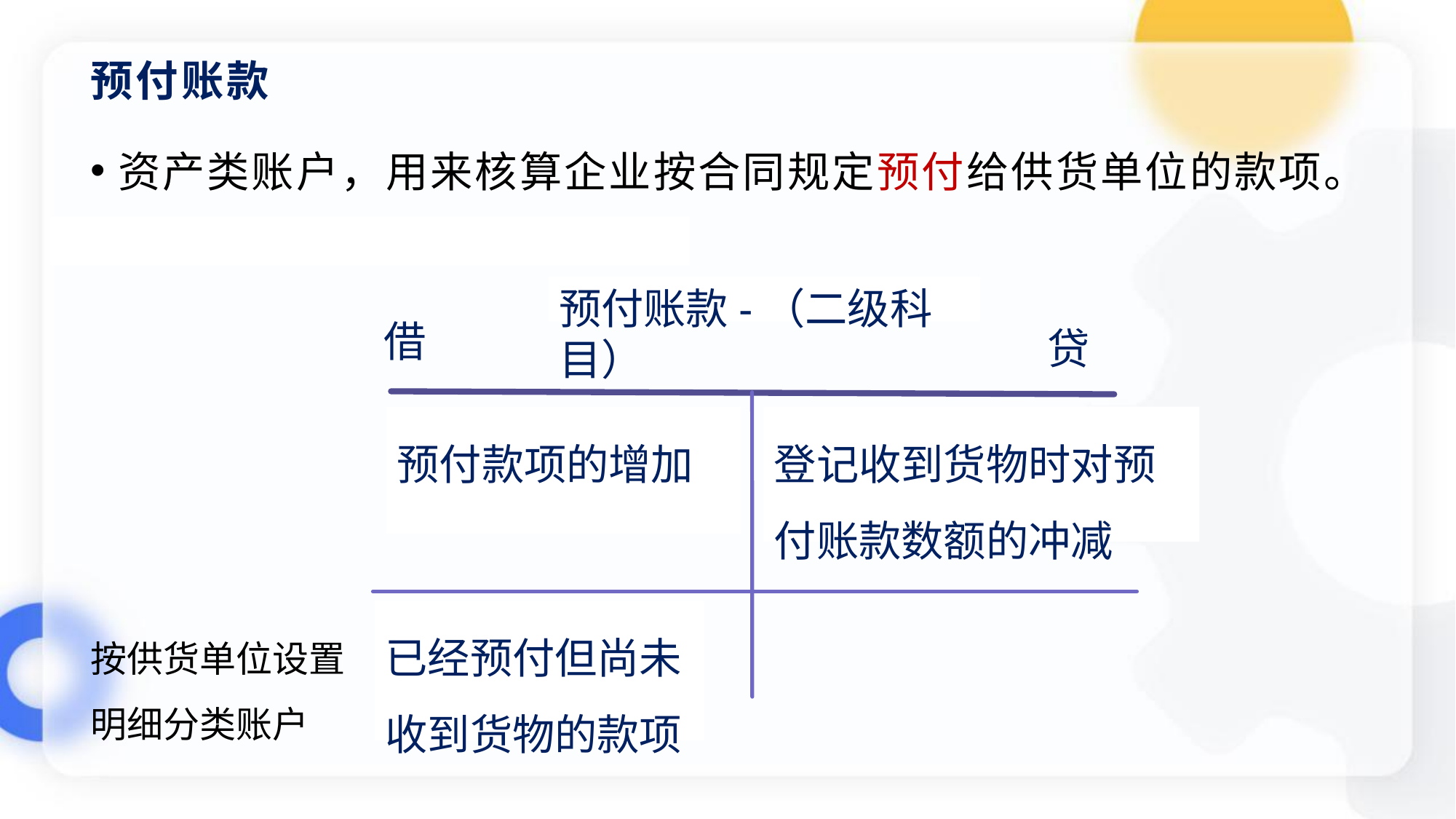

# 预付账款
资产类账户，用来核算企业按合同规定预付给供货单位的款项。

预付账款-（二级科目）

登记收到货物时对预付账款数额的冲减

预付款项的增加
借
贷
已经预付但尚未收到货物的款项
按供货单位设置明细分类账户